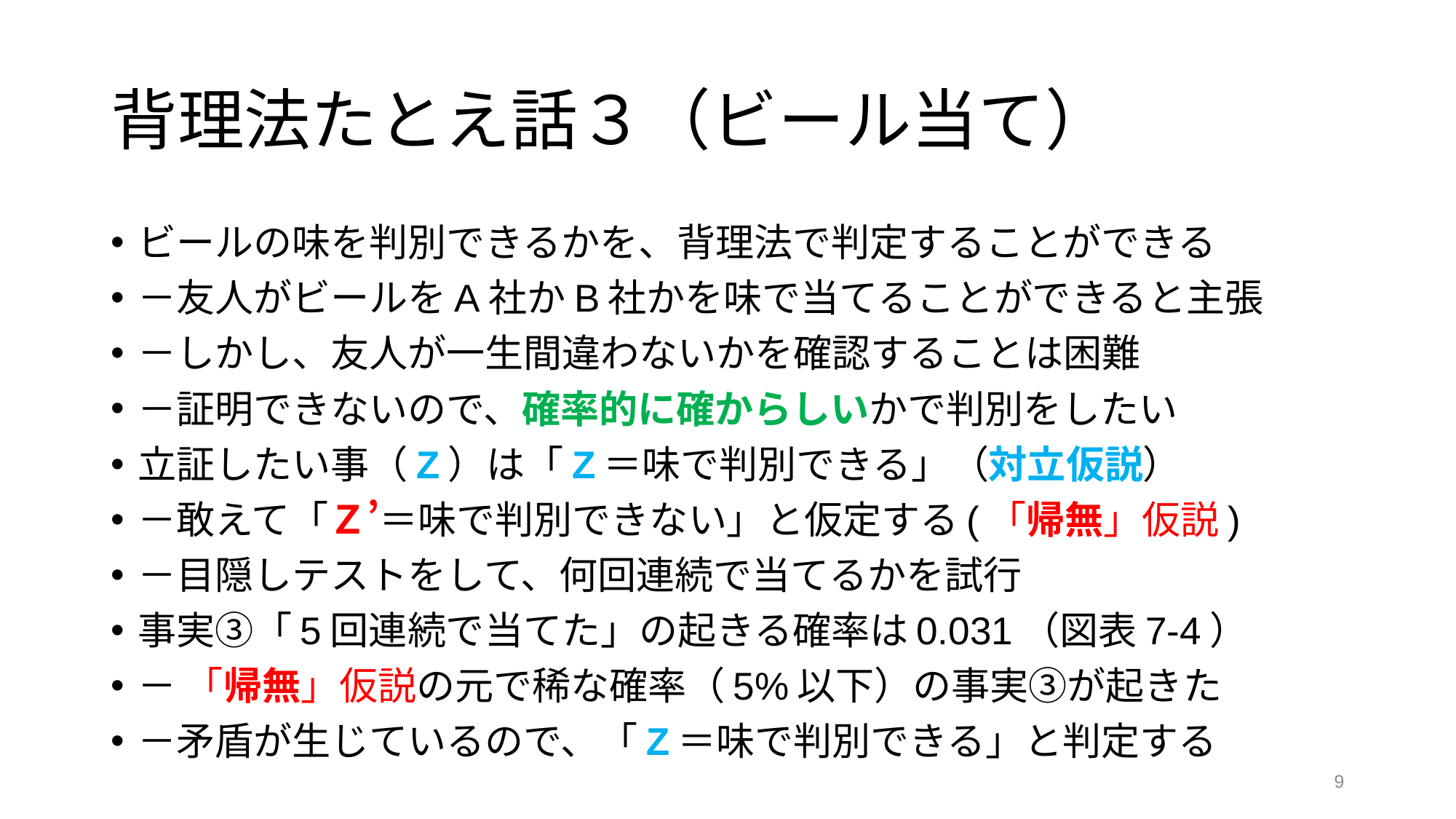

# 背理法たとえ話３（ビール当て）
ビールの味を判別できるかを、背理法で判定することができる
－友人がビールをA社かB社かを味で当てることができると主張
－しかし、友人が一生間違わないかを確認することは困難
－証明できないので、確率的に確からしいかで判別をしたい
立証したい事（Z）は「Z＝味で判別できる」（対立仮説）
－敢えて「Ｚ’＝味で判別できない」と仮定する(「帰無」仮説)
－目隠しテストをして、何回連続で当てるかを試行
事実③「5回連続で当てた」の起きる確率は0.031（図表7-4）
－ 「帰無」仮説の元で稀な確率（5%以下）の事実③が起きた
－矛盾が生じているので、「Z＝味で判別できる」と判定する
9